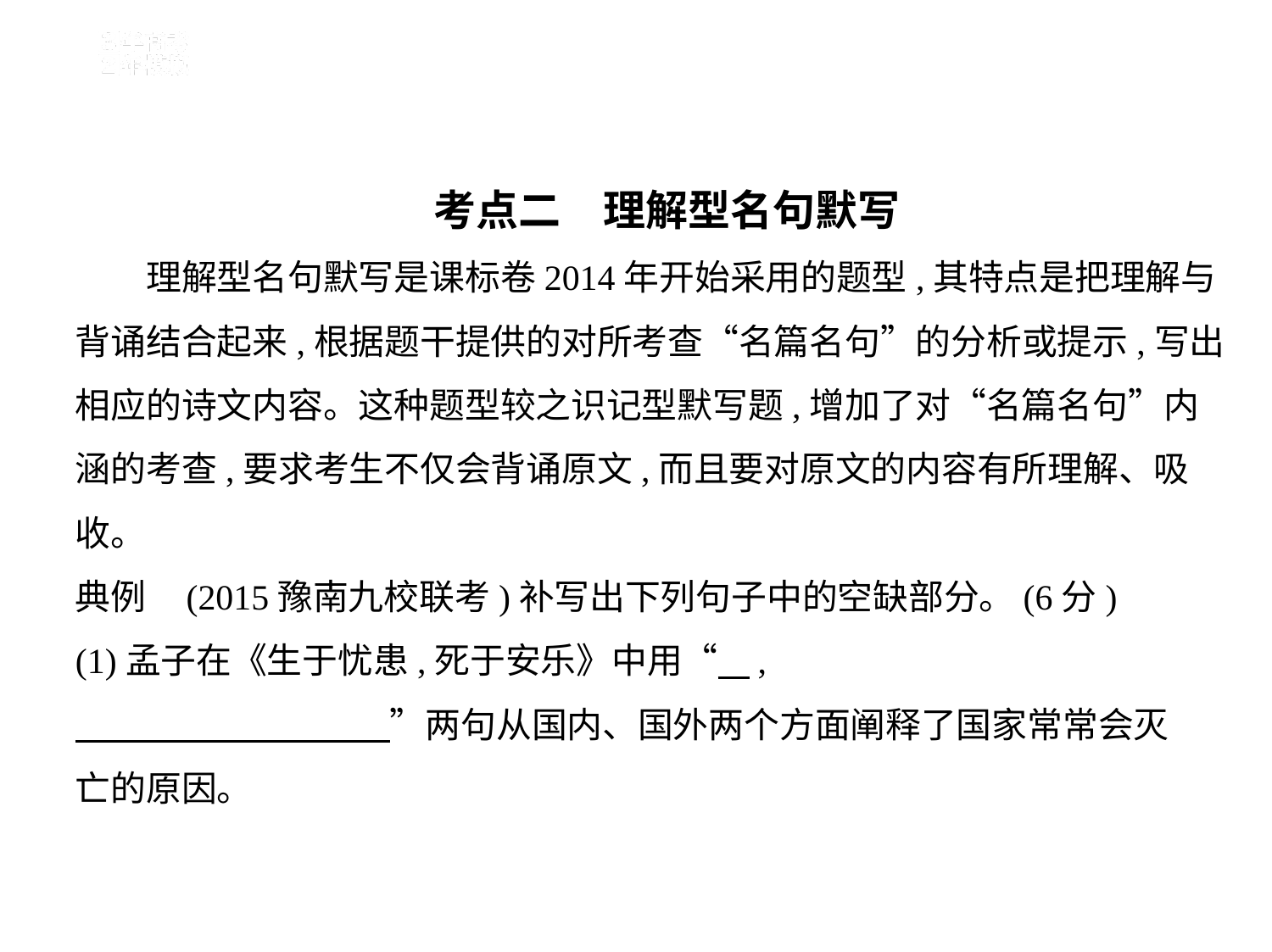

考点二　理解型名句默写
　　理解型名句默写是课标卷2014年开始采用的题型,其特点是把理解与
背诵结合起来,根据题干提供的对所考查“名篇名句”的分析或提示,写出
相应的诗文内容。这种题型较之识记型默写题,增加了对“名篇名句”内
涵的考查,要求考生不仅会背诵原文,而且要对原文的内容有所理解、吸
收。
典例    (2015豫南九校联考)补写出下列句子中的空缺部分。(6分)
(1)孟子在《生于忧患,死于安乐》中用“    ,
　　　　　　　　    ”两句从国内、国外两个方面阐释了国家常常会灭
亡的原因。